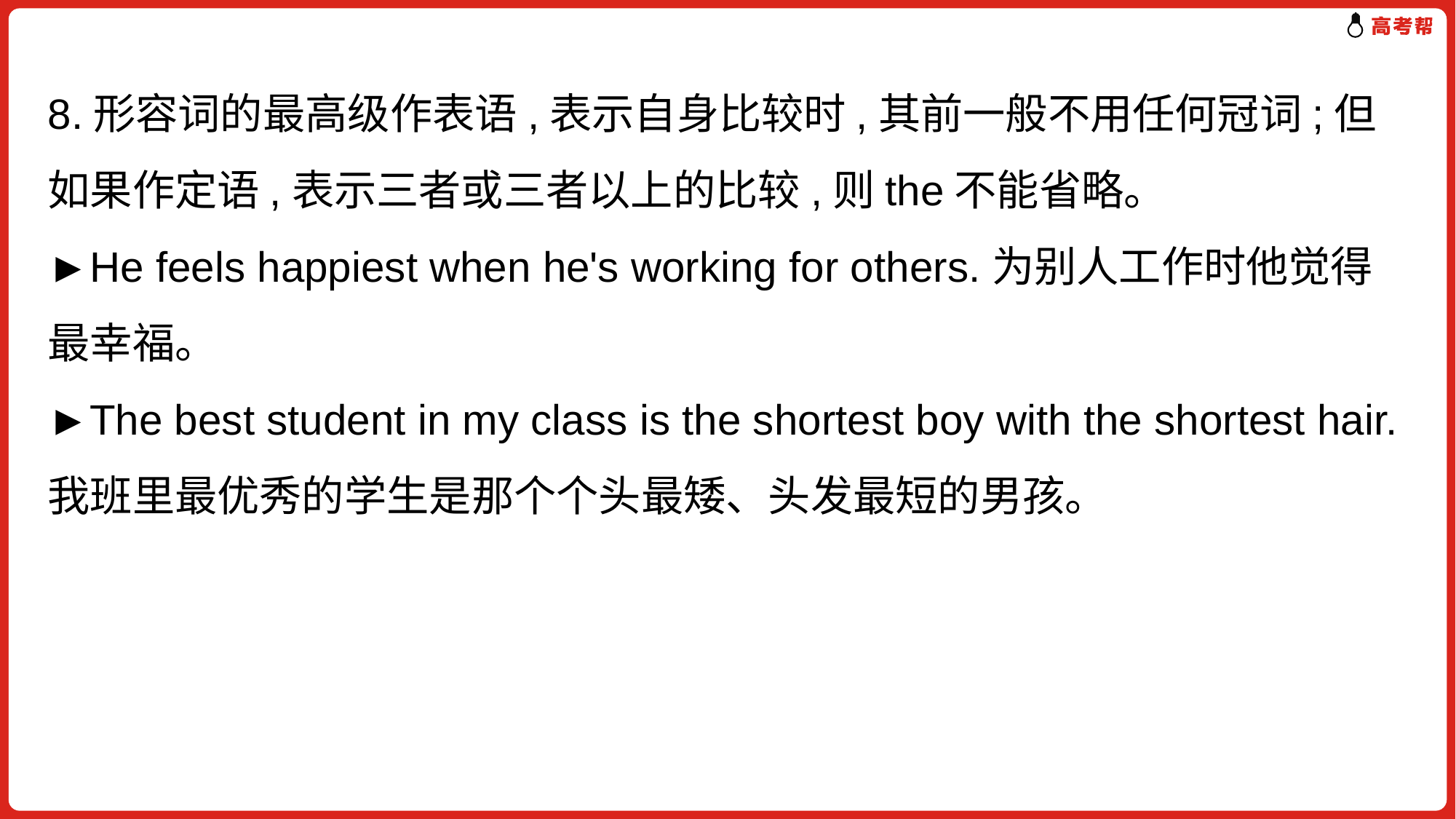

8.形容词的最高级作表语,表示自身比较时,其前一般不用任何冠词;但如果作定语,表示三者或三者以上的比较,则the不能省略。
►He feels happiest when he's working for others.为别人工作时他觉得最幸福。
►The best student in my class is the shortest boy with the shortest hair.我班里最优秀的学生是那个个头最矮、头发最短的男孩。